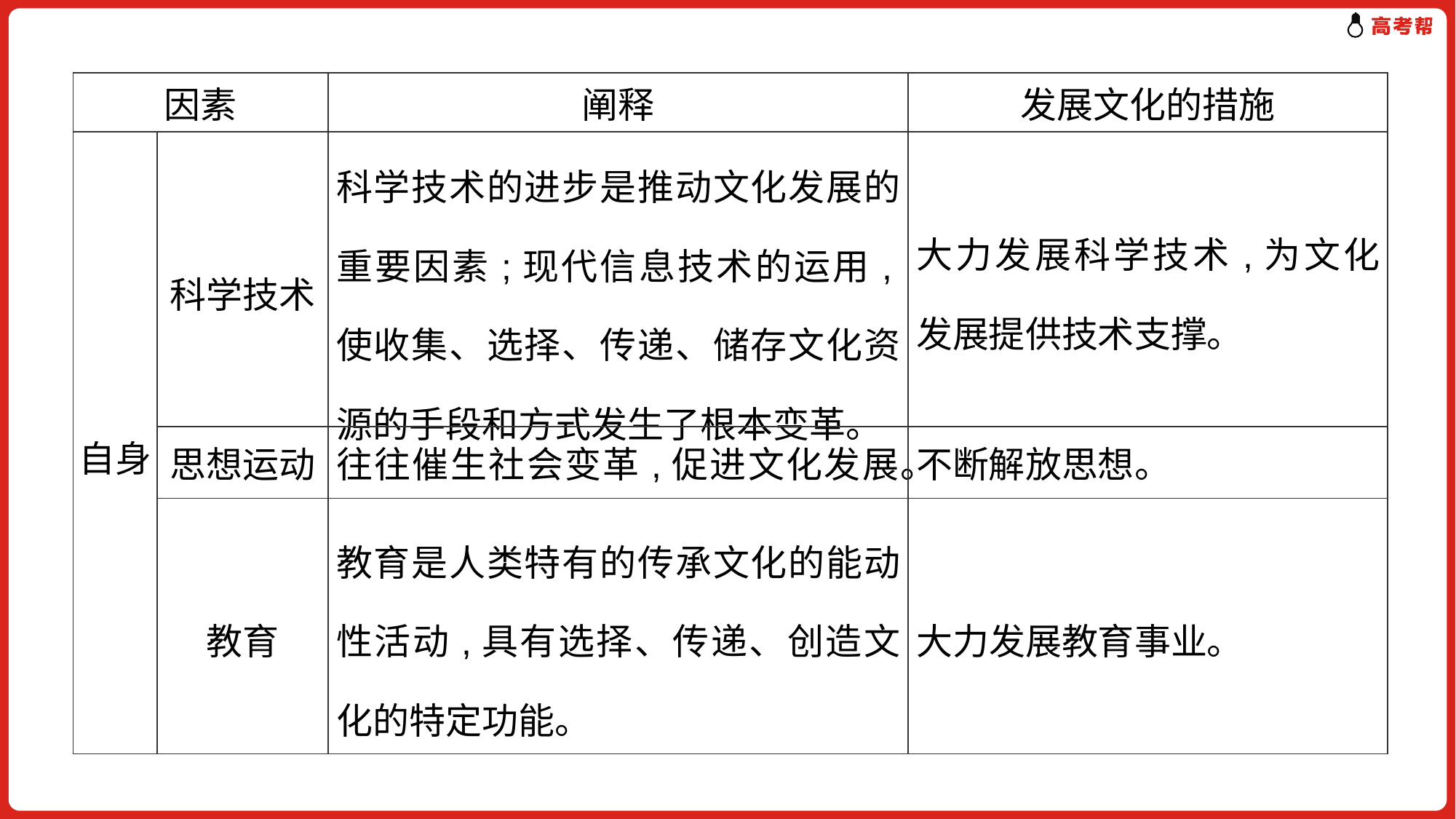

| 因素 |  | 阐释 | 发展文化的措施 |
| --- | --- | --- | --- |
| 自身 | 科学技术 | 科学技术的进步是推动文化发展的重要因素;现代信息技术的运用,使收集、选择、传递、储存文化资源的手段和方式发生了根本变革。 | 大力发展科学技术,为文化发展提供技术支撑。 |
|  | 思想运动 | 往往催生社会变革,促进文化发展。 | 不断解放思想。 |
|  | 教育 | 教育是人类特有的传承文化的能动性活动,具有选择、传递、创造文化的特定功能。 | 大力发展教育事业。 |